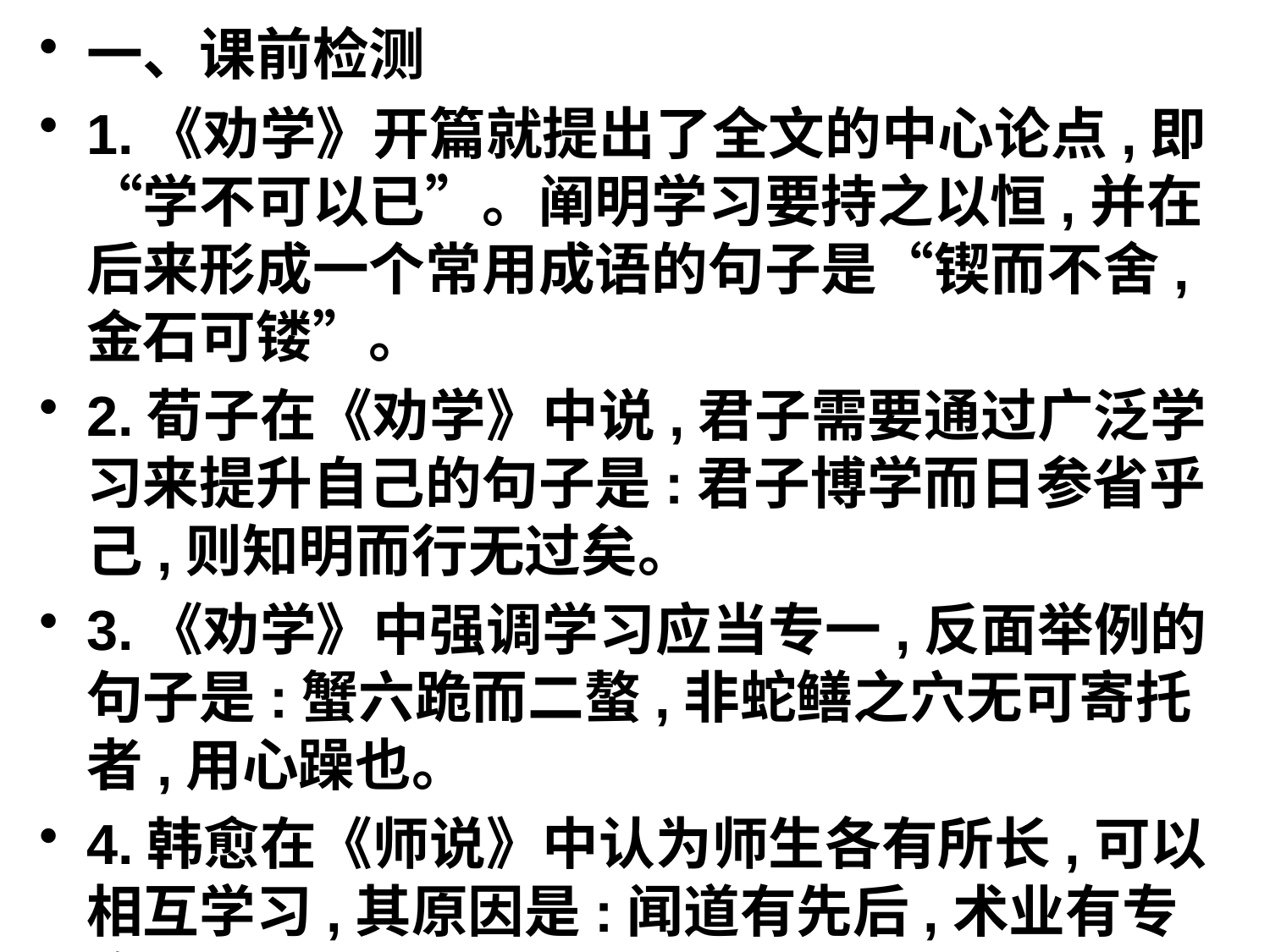

一、课前检测
1.《劝学》开篇就提出了全文的中心论点,即“学不可以已”。阐明学习要持之以恒,并在后来形成一个常用成语的句子是“锲而不舍,金石可镂”。
2.荀子在《劝学》中说,君子需要通过广泛学习来提升自己的句子是:君子博学而日参省乎己,则知明而行无过矣。
3.《劝学》中强调学习应当专一,反面举例的句子是:蟹六跪而二螯,非蛇鳝之穴无可寄托者,用心躁也。
4.韩愈在《师说》中认为师生各有所长,可以相互学习,其原因是:闻道有先后,术业有专攻。